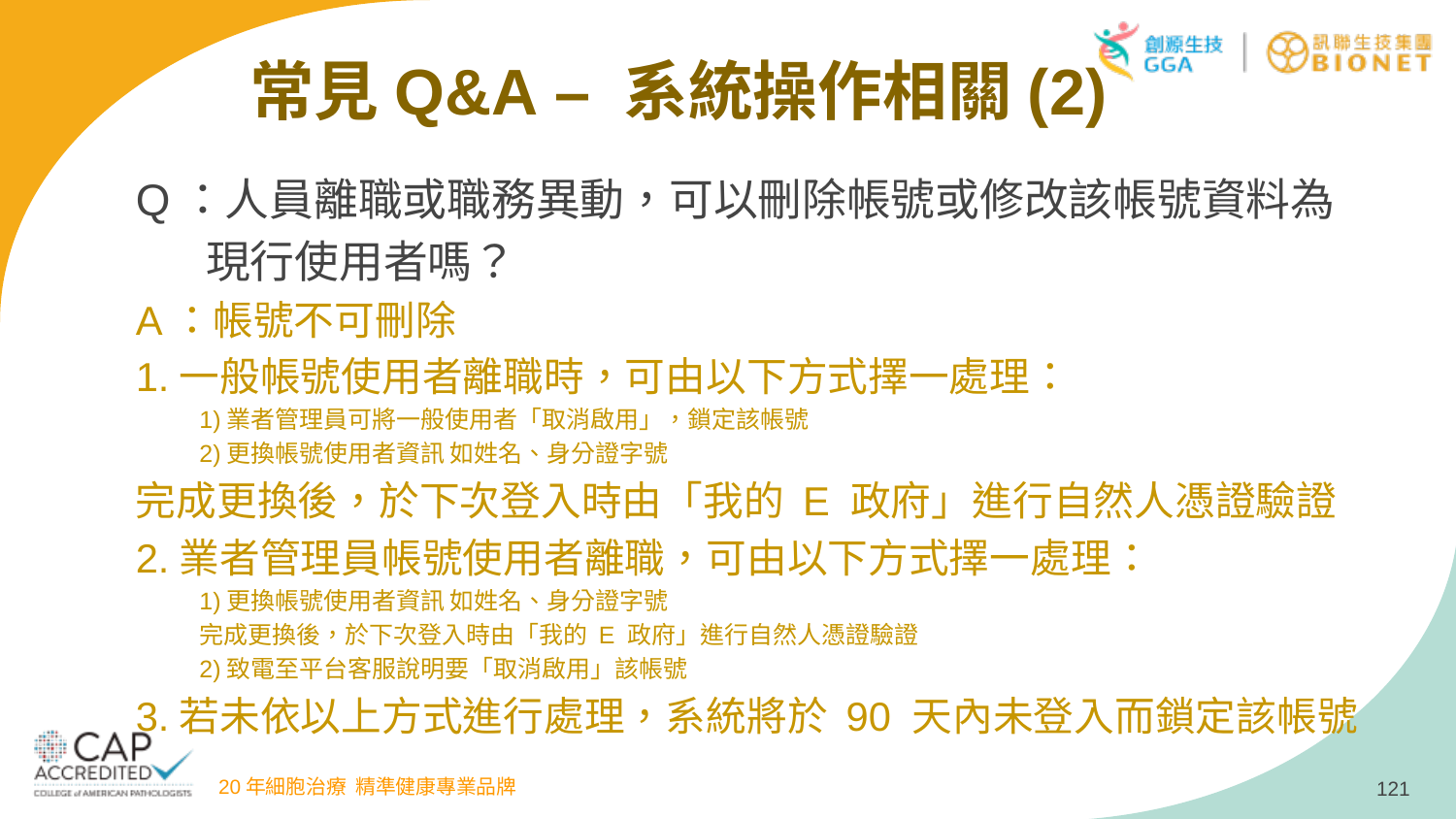

常見Q&A – 系統操作相關(2)
Q：人員離職或職務異動，可以刪除帳號或修改該帳號資料為
      現行使用者嗎？
A：帳號不可刪除
1.一般帳號使用者離職時，可由以下方式擇一處理：
1)業者管理員可將一般使用者「取消啟用」，鎖定該帳號
2)更換帳號使用者資訊 如姓名、身分證字號
完成更換後，於下次登入時由「我的 E 政府」進行自然人憑證驗證
2.業者管理員帳號使用者離職，可由以下方式擇一處理：
1)更換帳號使用者資訊 如姓名、身分證字號
完成更換後，於下次登入時由「我的 E 政府」進行自然人憑證驗證
2)致電至平台客服說明要「取消啟用」該帳號
3.若未依以上方式進行處理，系統將於 90 天內未登入而鎖定該帳號
121